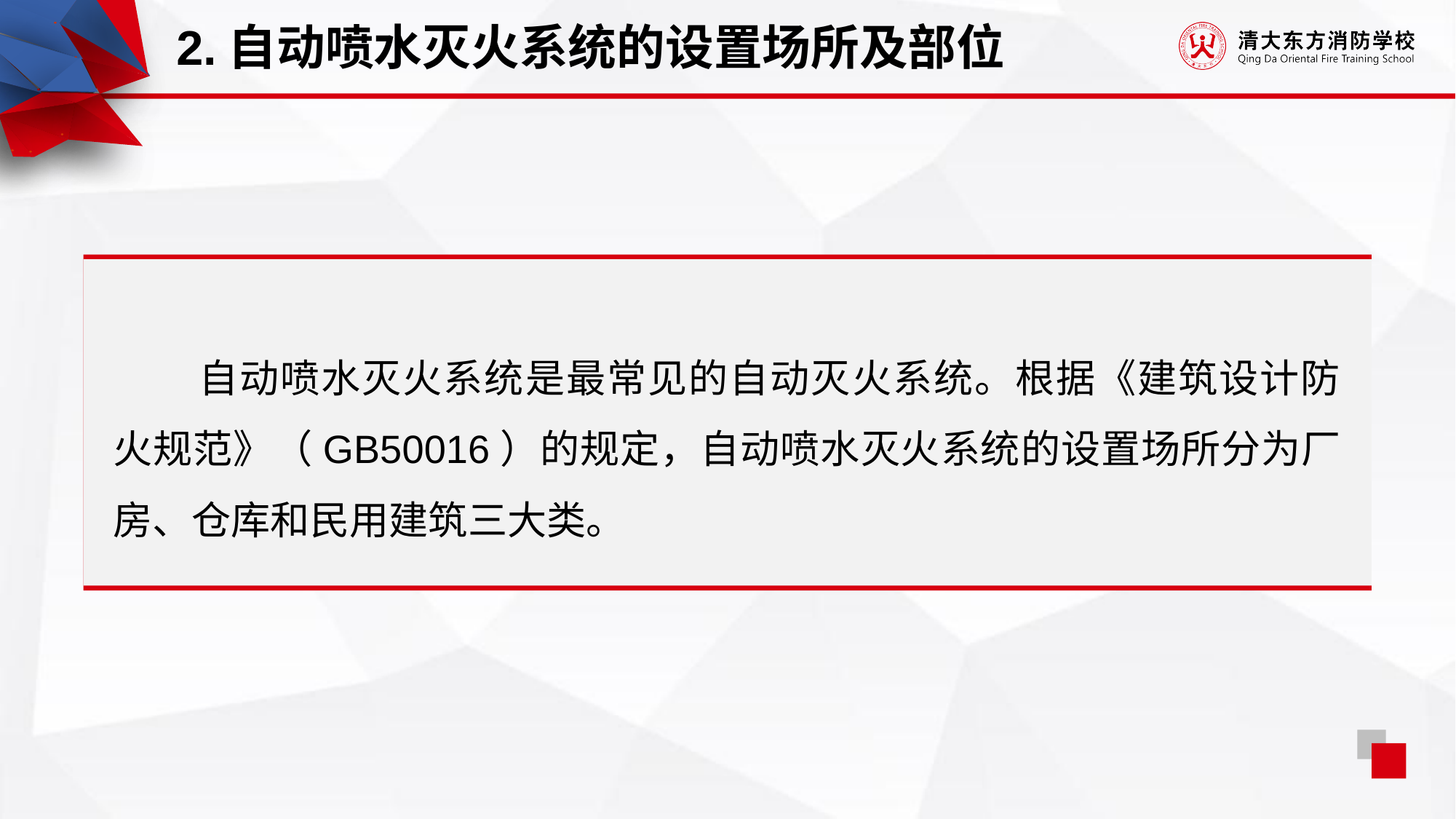

2.自动喷水灭火系统的设置场所及部位

自动喷水灭火系统是最常见的自动灭火系统。根据《建筑设计防火规范》（GB50016）的规定，自动喷水灭火系统的设置场所分为厂房、仓库和民用建筑三大类。